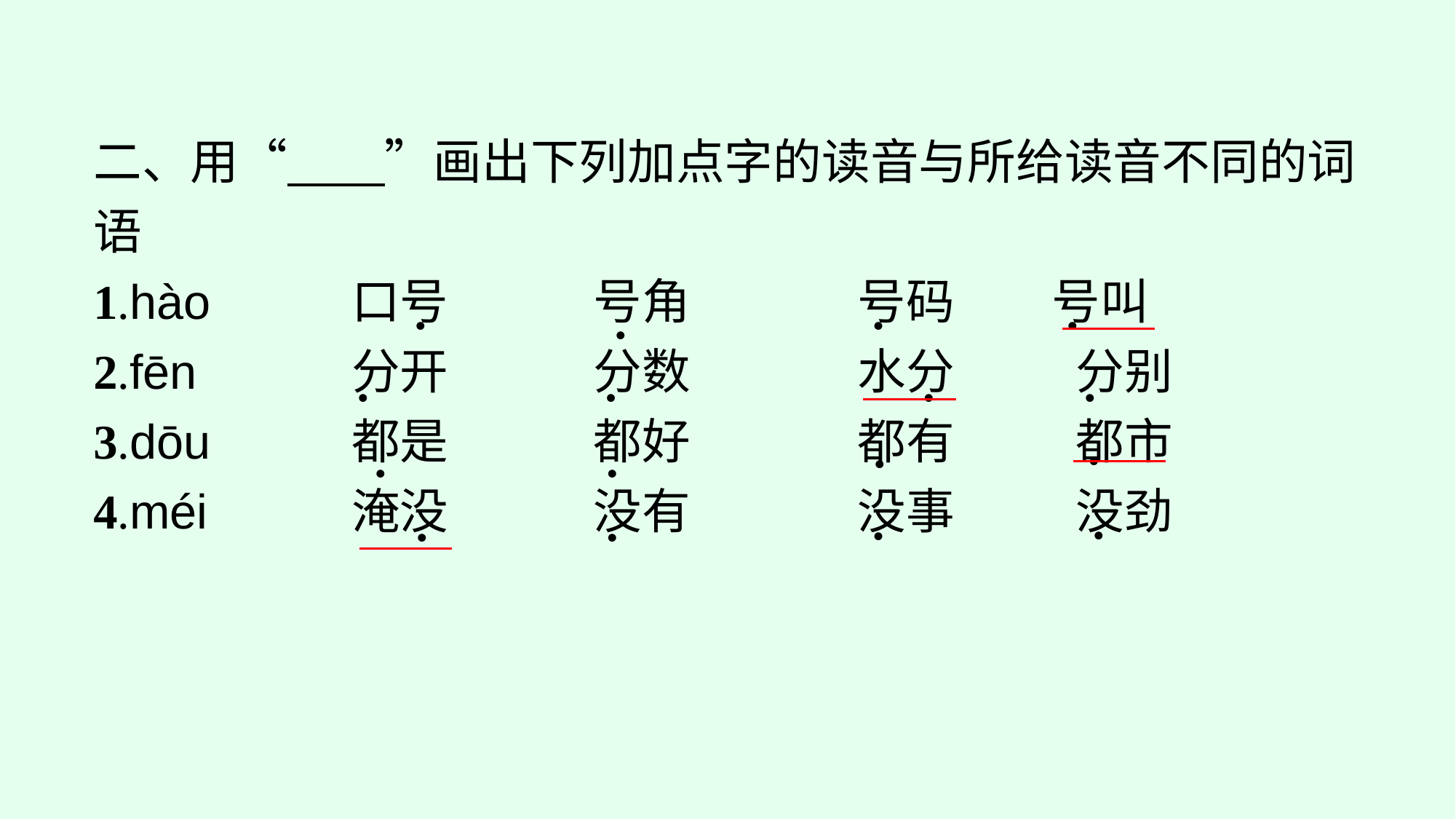

二、用“　　”画出下列加点字的读音与所给读音不同的词语
1.hào		口号		号角　　	号码　　号叫
2.fēn		分开		分数		水分		分别
3.dōu		都是		都好		都有		都市
4.méi		淹没		没有		没事		没劲
·
·
·
·
·
·
·
·
·
·
·
·
·
·
·
·